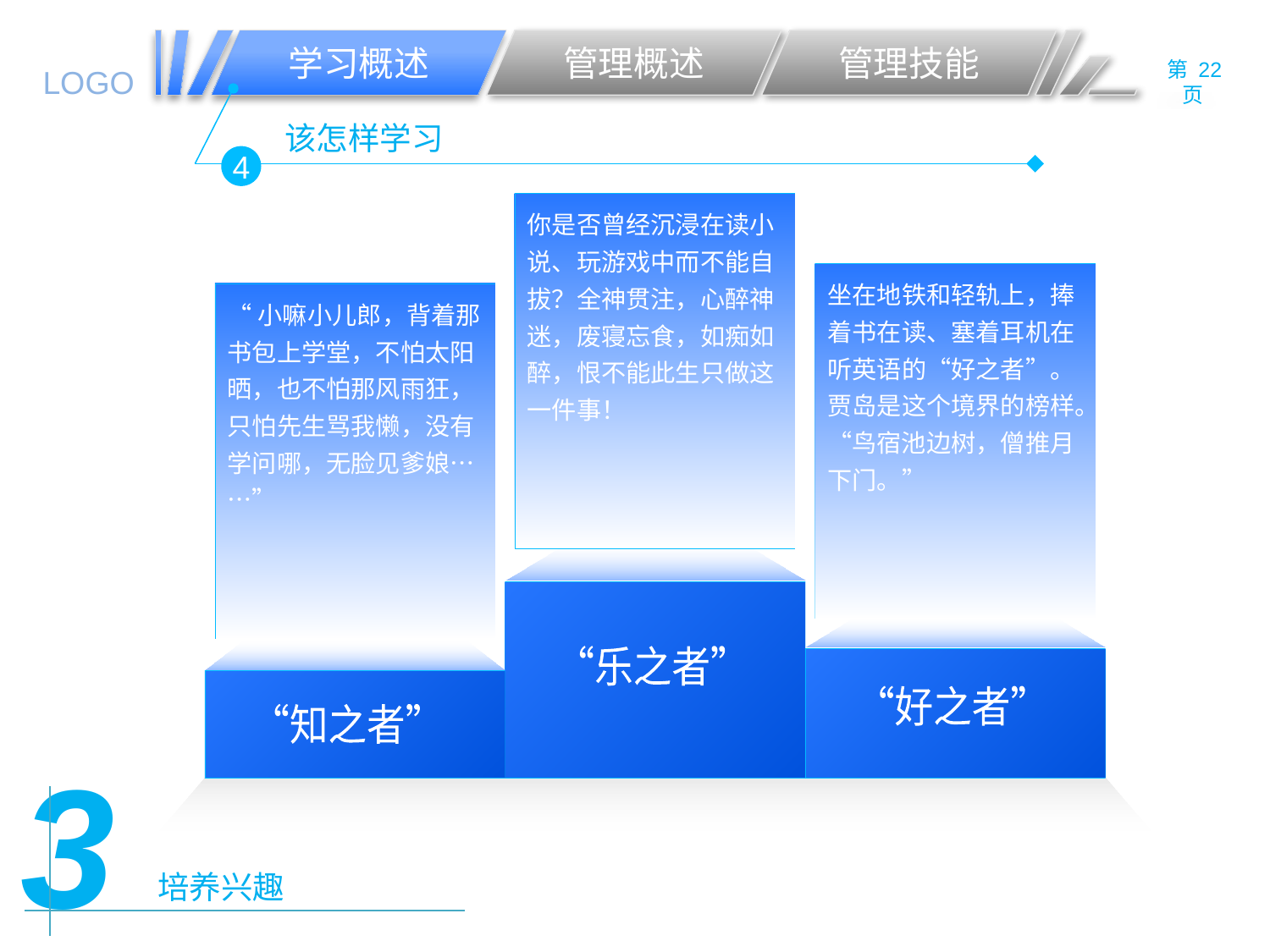

学习概述
管理概述

管理技能

该怎样学习
4

你是否曾经沉浸在读小说、玩游戏中而不能自拔？全神贯注，心醉神迷，废寝忘食，如痴如醉，恨不能此生只做这一件事！

坐在地铁和轻轨上，捧着书在读、塞着耳机在听英语的“好之者”。贾岛是这个境界的榜样。“鸟宿池边树，僧推月下门。”

“小嘛小儿郎，背着那书包上学堂，不怕太阳晒，也不怕那风雨狂，只怕先生骂我懒，没有学问哪，无脸见爹娘……”

“乐之者”

“好之者”

“知之者”
3
培养兴趣